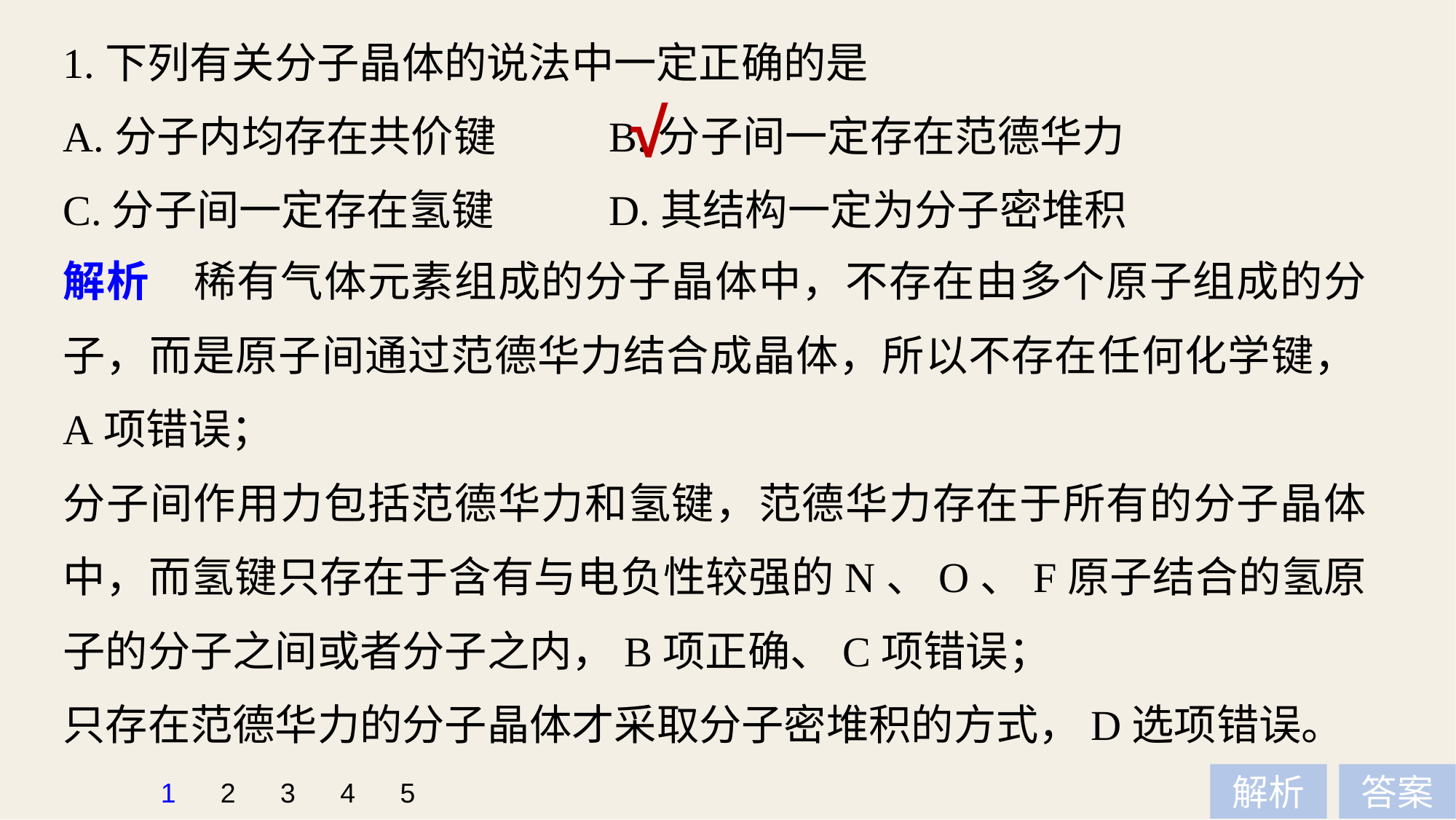

1.下列有关分子晶体的说法中一定正确的是
A.分子内均存在共价键  	B.分子间一定存在范德华力
C.分子间一定存在氢键  	D.其结构一定为分子密堆积
√
解析　稀有气体元素组成的分子晶体中，不存在由多个原子组成的分子，而是原子间通过范德华力结合成晶体，所以不存在任何化学键，A项错误；
分子间作用力包括范德华力和氢键，范德华力存在于所有的分子晶体中，而氢键只存在于含有与电负性较强的N、O、F原子结合的氢原子的分子之间或者分子之内，B项正确、C项错误；
只存在范德华力的分子晶体才采取分子密堆积的方式，D选项错误。
1
2
3
4
5
解析
答案